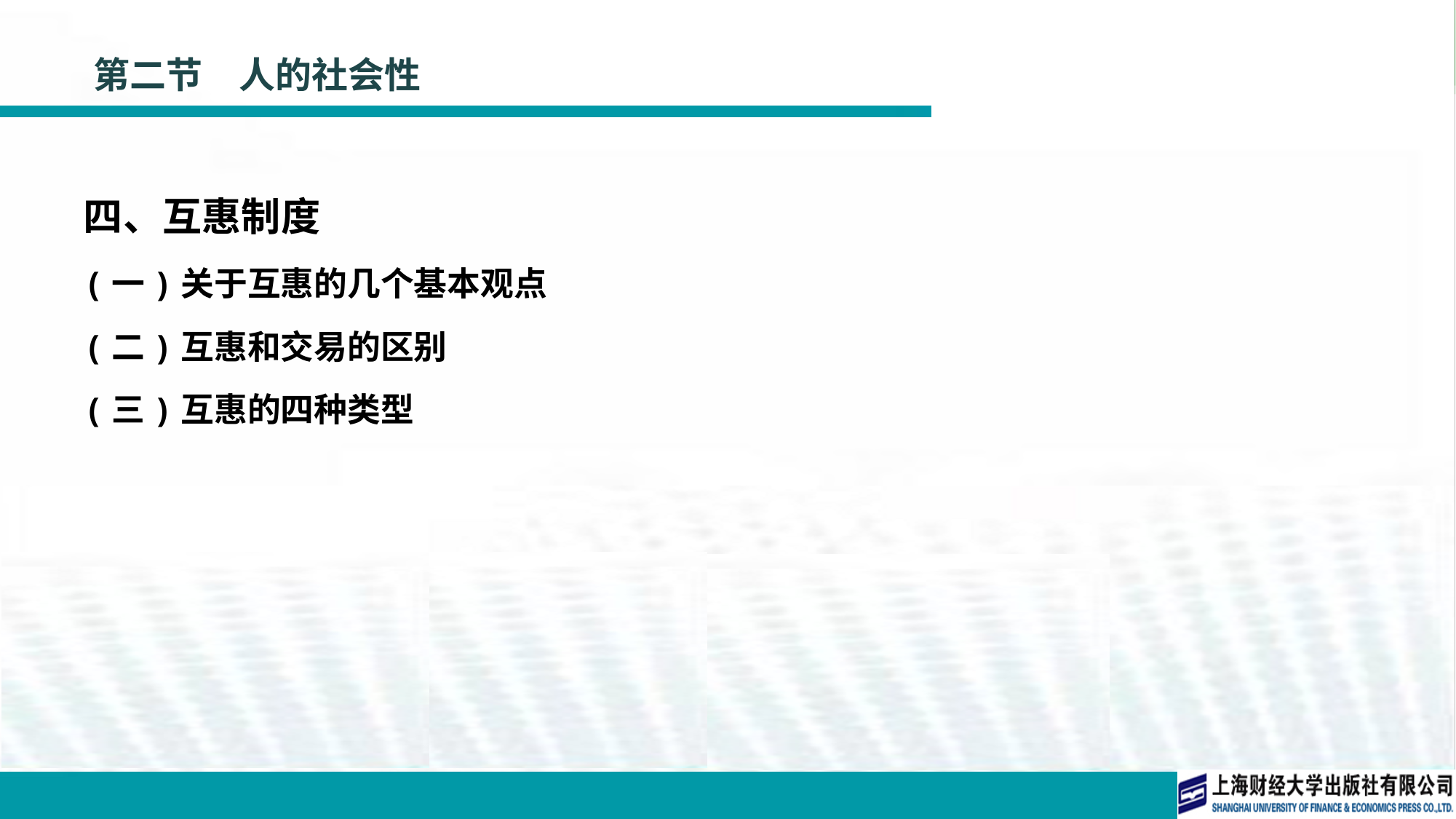

# 第二节　人的社会性
四、互惠制度
(一)关于互惠的几个基本观点
(二)互惠和交易的区别
(三)互惠的四种类型